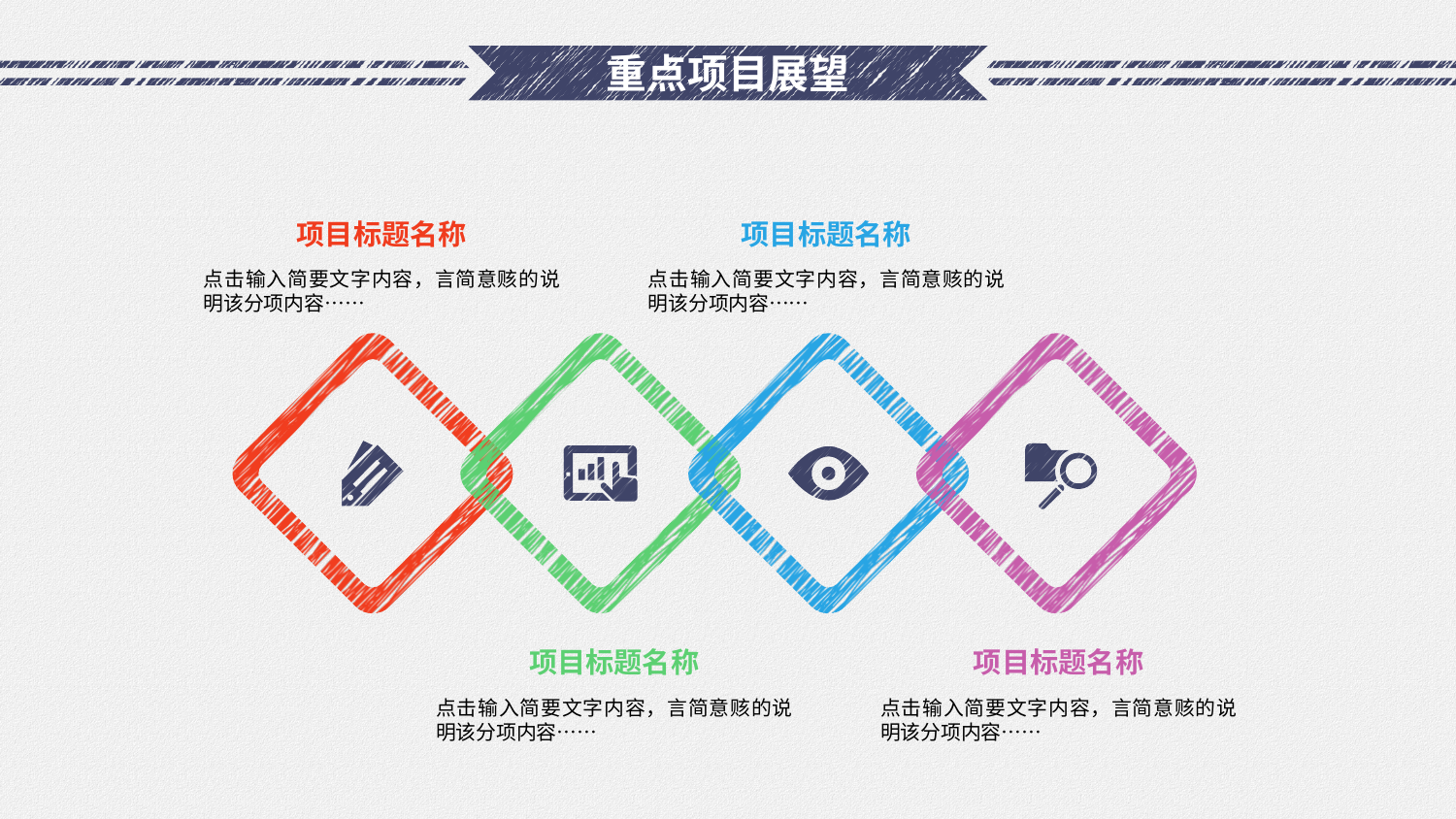

# 重点项目展望
项目标题名称
项目标题名称
点击输入简要文字内容，言简意赅的说明该分项内容……
点击输入简要文字内容，言简意赅的说明该分项内容……

项目标题名称
项目标题名称
点击输入简要文字内容，言简意赅的说明该分项内容……
点击输入简要文字内容，言简意赅的说明该分项内容……